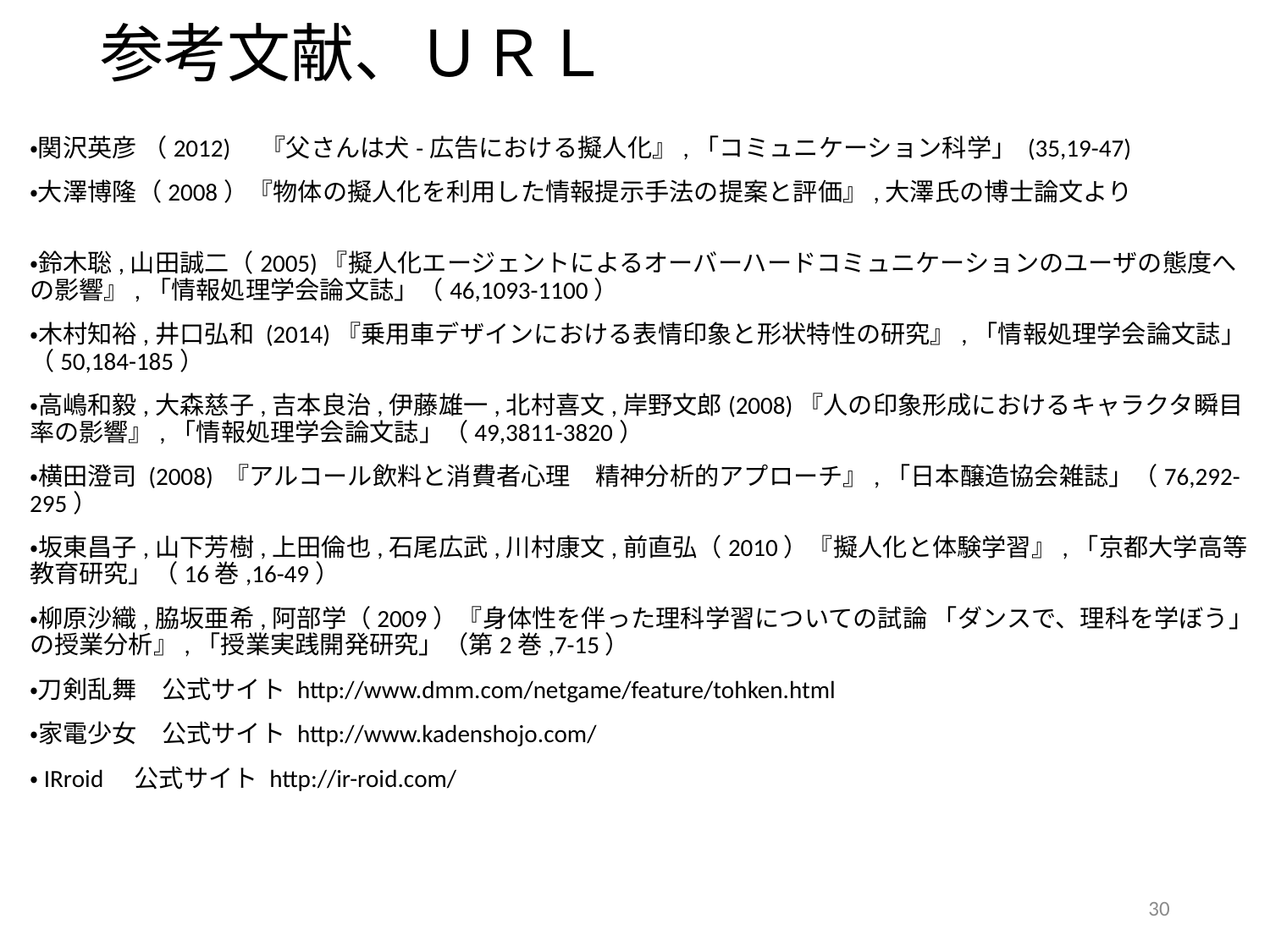

# 参考文献、ＵＲＬ
・関沢英彦 （2012)　『父さんは犬-広告における擬人化』,「コミュニケーション科学」 (35,19-47)
・大澤博隆（2008）『物体の擬人化を利用した情報提示手法の提案と評価』,大澤氏の博士論文より
・鈴木聡,山田誠二（2005)『擬人化エージェントによるオーバーハードコミュニケーションのユーザの態度への影響』,「情報処理学会論文誌」（46,1093-1100）
・木村知裕,井口弘和 (2014)『乗用車デザインにおける表情印象と形状特性の研究』,「情報処理学会論文誌」（50,184-185）
・高嶋和毅,大森慈子,吉本良治,伊藤雄一,北村喜文,岸野文郎(2008)『人の印象形成におけるキャラクタ瞬目率の影響』,「情報処理学会論文誌」（49,3811-3820）
・横田澄司 (2008) 『アルコール飲料と消費者心理　精神分析的アプローチ』,「日本醸造協会雑誌」（76,292-295）
・坂東昌子,山下芳樹,上田倫也,石尾広武,川村康文,前直弘（2010）『擬人化と体験学習』,「京都大学高等教育研究」（16巻,16-49）
・柳原沙織,脇坂亜希,阿部学（2009）『身体性を伴った理科学習についての試論 「ダンスで、理科を学ぼう」の授業分析』,「授業実践開発研究」（第2巻,7-15）
・刀剣乱舞　公式サイト http://www.dmm.com/netgame/feature/tohken.html
・家電少女　公式サイト http://www.kadenshojo.com/
・IRroid　公式サイト http://ir-roid.com/

30